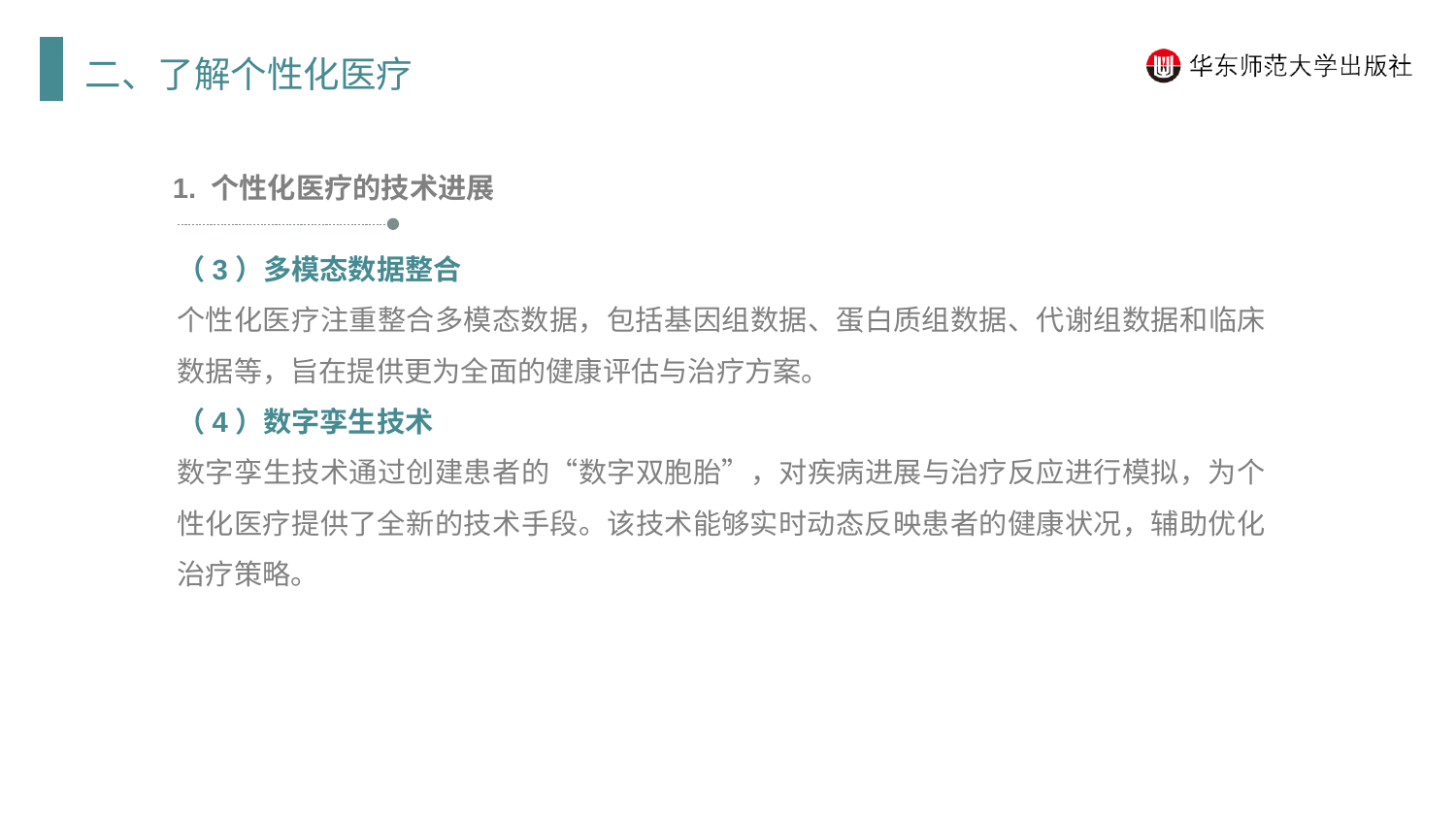

二、了解个性化医疗
1. 个性化医疗的技术进展
（3）多模态数据整合
个性化医疗注重整合多模态数据，包括基因组数据、蛋白质组数据、代谢组数据和临床数据等，旨在提供更为全面的健康评估与治疗方案。
（4）数字孪生技术
数字孪生技术通过创建患者的“数字双胞胎”，对疾病进展与治疗反应进行模拟，为个性化医疗提供了全新的技术手段。该技术能够实时动态反映患者的健康状况，辅助优化治疗策略。